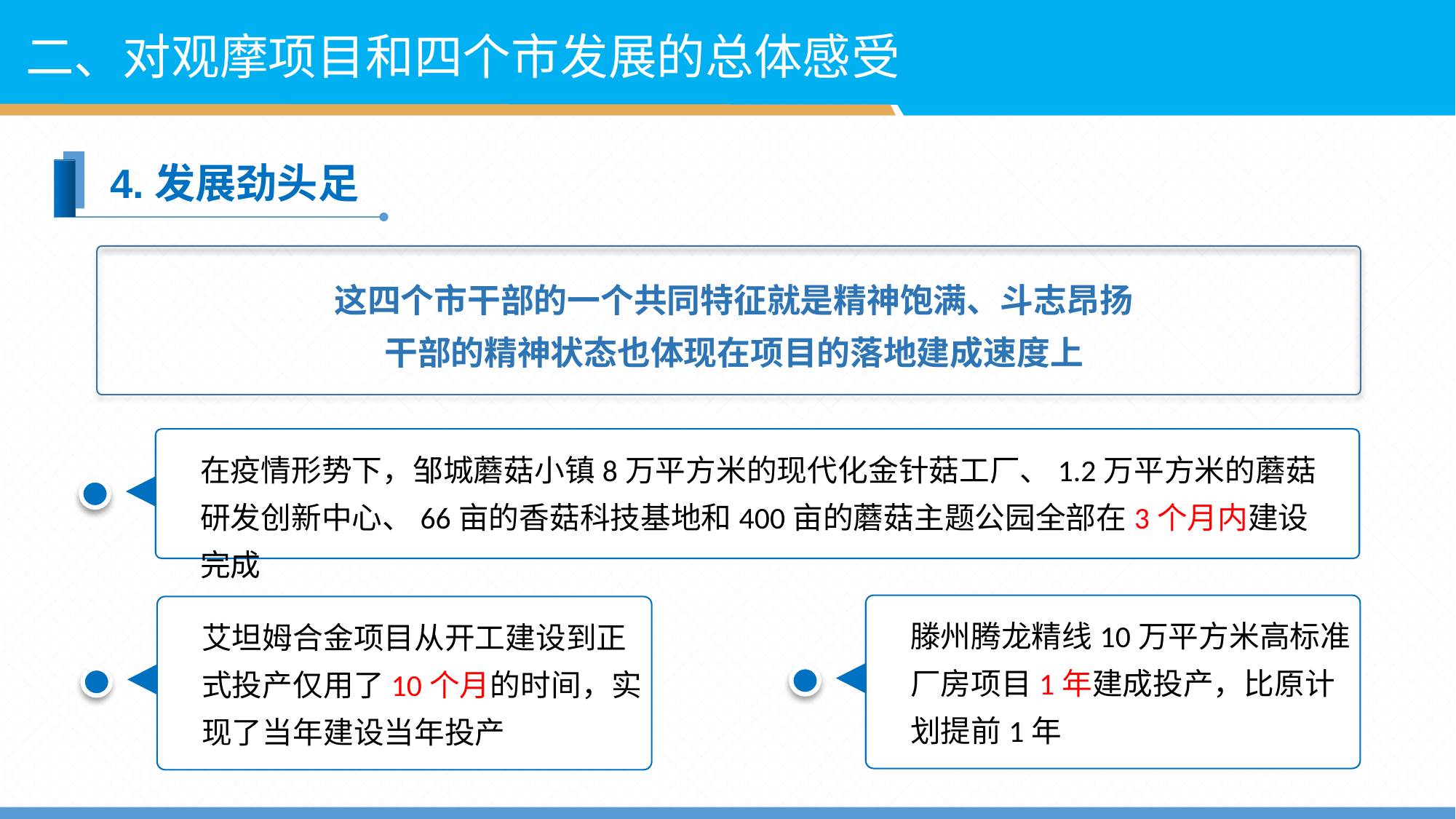

二、对观摩项目和四个市发展的总体感受

4.发展劲头足

这四个市干部的一个共同特征就是精神饱满、斗志昂扬
干部的精神状态也体现在项目的落地建成速度上

在疫情形势下，邹城蘑菇小镇8万平方米的现代化金针菇工厂、1.2万平方米的蘑菇研发创新中心、66亩的香菇科技基地和400亩的蘑菇主题公园全部在3个月内建设完成

滕州腾龙精线10万平方米高标准厂房项目1年建成投产，比原计划提前1年
艾坦姆合金项目从开工建设到正式投产仅用了10个月的时间，实现了当年建设当年投产